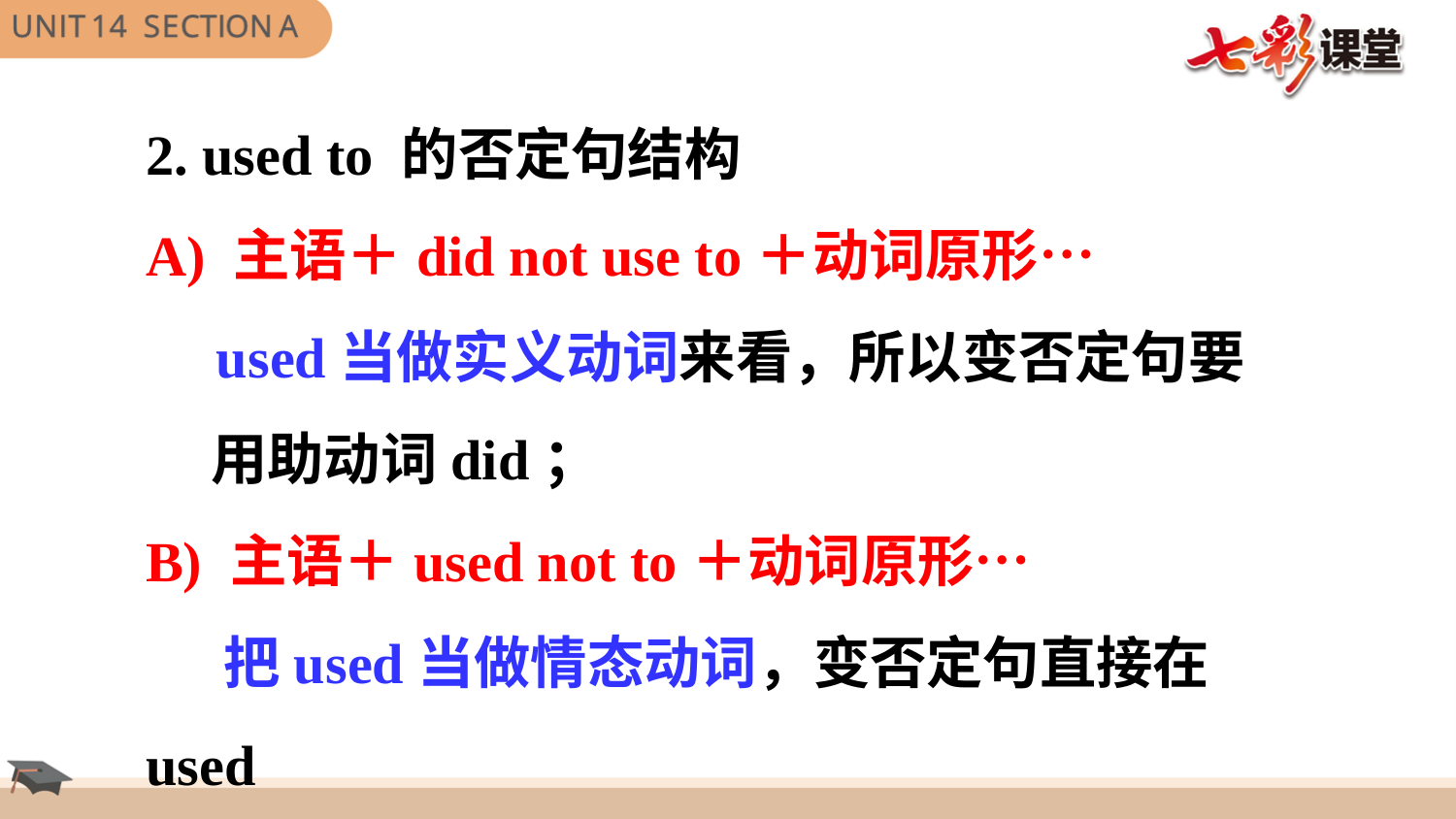

2. used to 的否定句结构
A) 主语＋did not use to＋动词原形…
     used当做实义动词来看，所以变否定句要
    用助动词did；
B) 主语＋used not to＋动词原形…
     把used当做情态动词，变否定句直接在used
     后面加not即可。